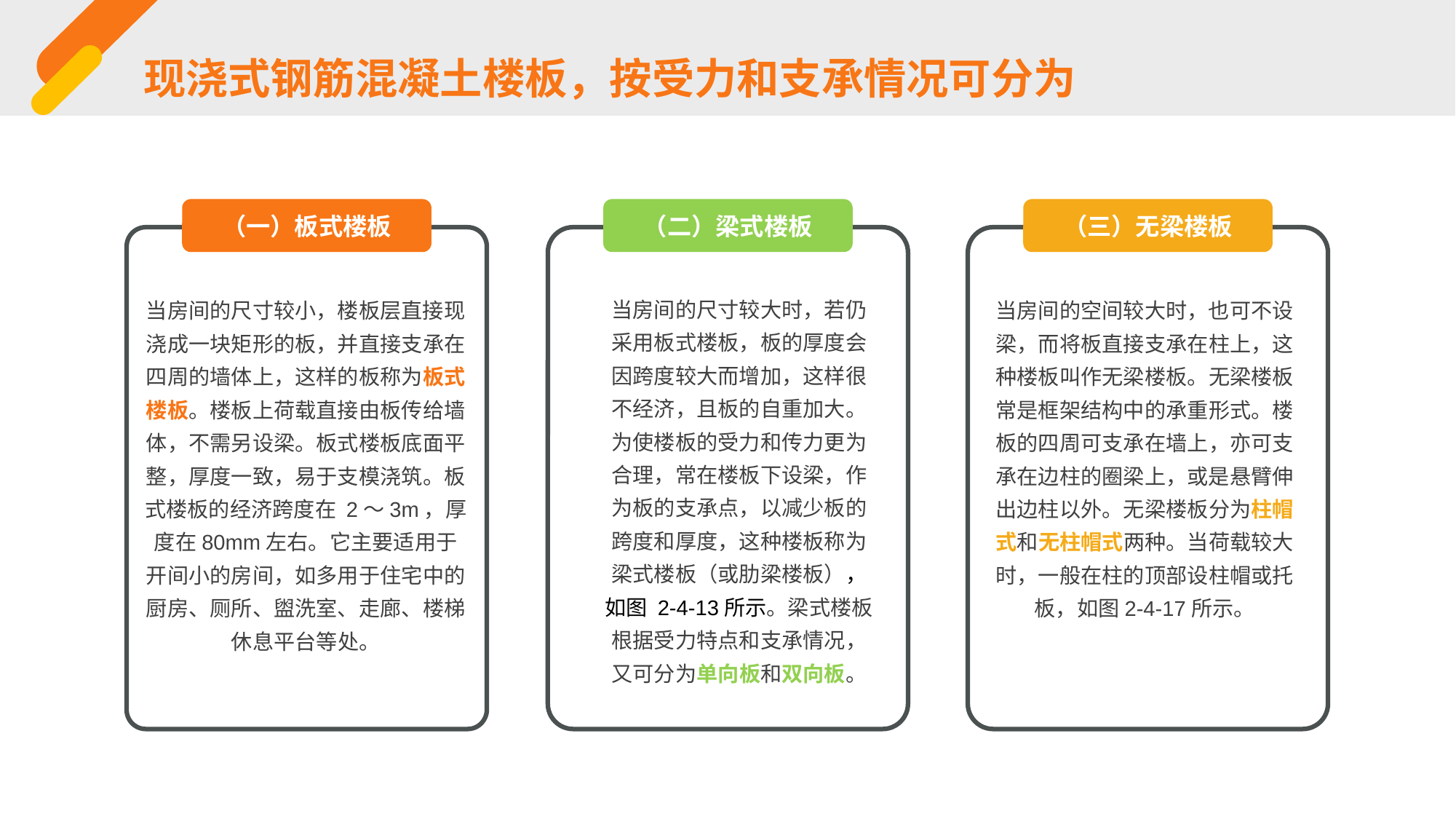

现浇式钢筋混凝土楼板，按受力和支承情况可分为

（一）板式楼板
（二）梁式楼板
（三）无梁楼板

当房间的尺寸较大时，若仍采用板式楼板，板的厚度会因跨度较大而增加，这样很不经济，且板的自重加大。为使楼板的受力和传力更为合理，常在楼板下设梁，作为板的支承点，以减少板的跨度和厚度，这种楼板称为梁式楼板（或肋梁楼板），如图 2-4-13所示。梁式楼板根据受力特点和支承情况，又可分为单向板和双向板。
当房间的尺寸较小，楼板层直接现浇成一块矩形的板，并直接支承在四周的墙体上，这样的板称为板式楼板。楼板上荷载直接由板传给墙体，不需另设梁。板式楼板底面平整，厚度一致，易于支模浇筑。板式楼板的经济跨度在 2～3m，厚度在80mm左右。它主要适用于开间小的房间，如多用于住宅中的厨房、厕所、盥洗室、走廊、楼梯休息平台等处。
当房间的空间较大时，也可不设梁，而将板直接支承在柱上，这种楼板叫作无梁楼板。无梁楼板常是框架结构中的承重形式。楼板的四周可支承在墙上，亦可支承在边柱的圈梁上，或是悬臂伸出边柱以外。无梁楼板分为柱帽式和无柱帽式两种。当荷载较大时，一般在柱的顶部设柱帽或托板，如图2-4-17所示。